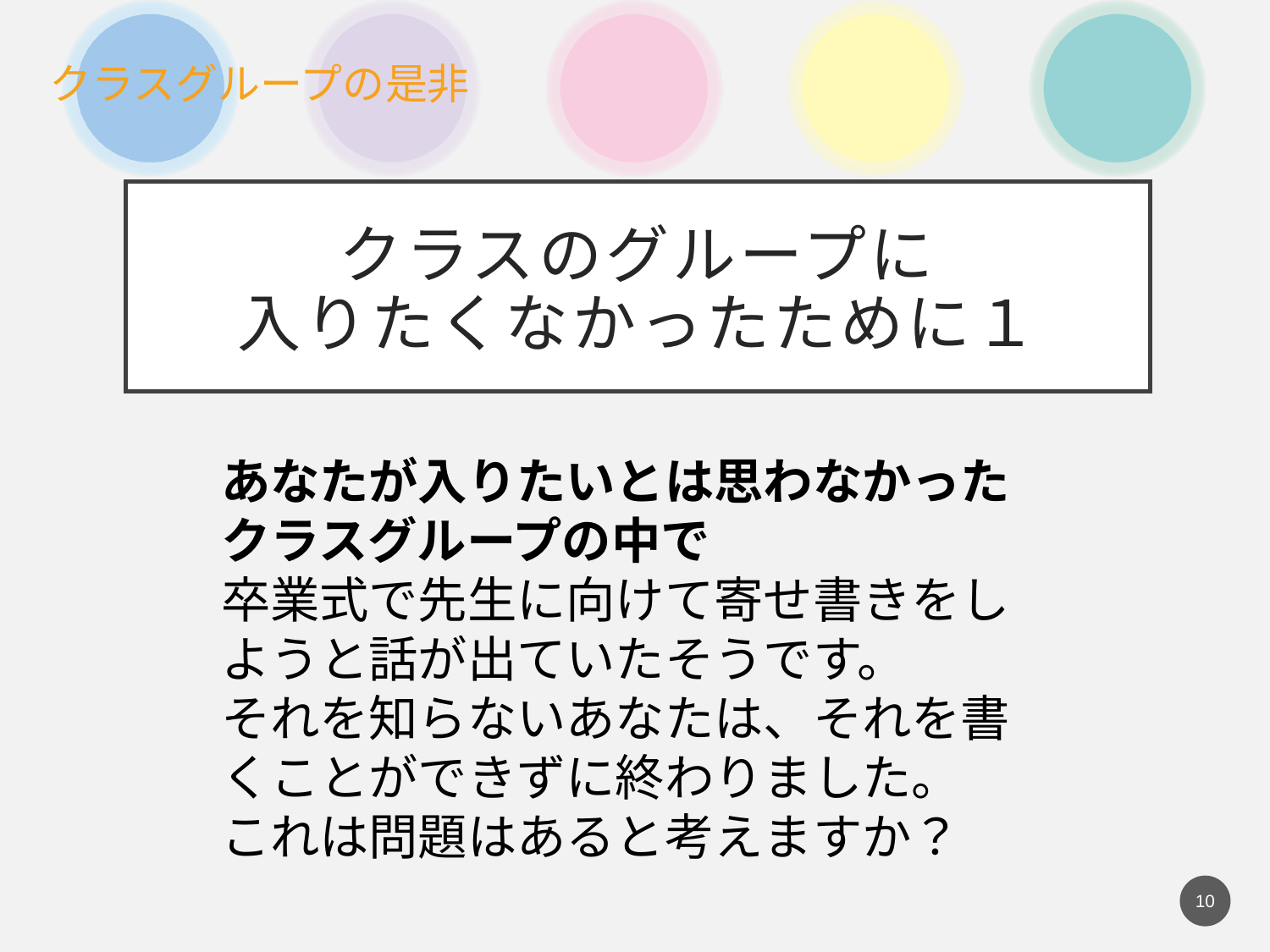

クラスのグループに
入りたくなかったために１
あなたが入りたいとは思わなかったクラスグループの中で
卒業式で先生に向けて寄せ書きをしようと話が出ていたそうです。
それを知らないあなたは、それを書くことができずに終わりました。
これは問題はあると考えますか？
10